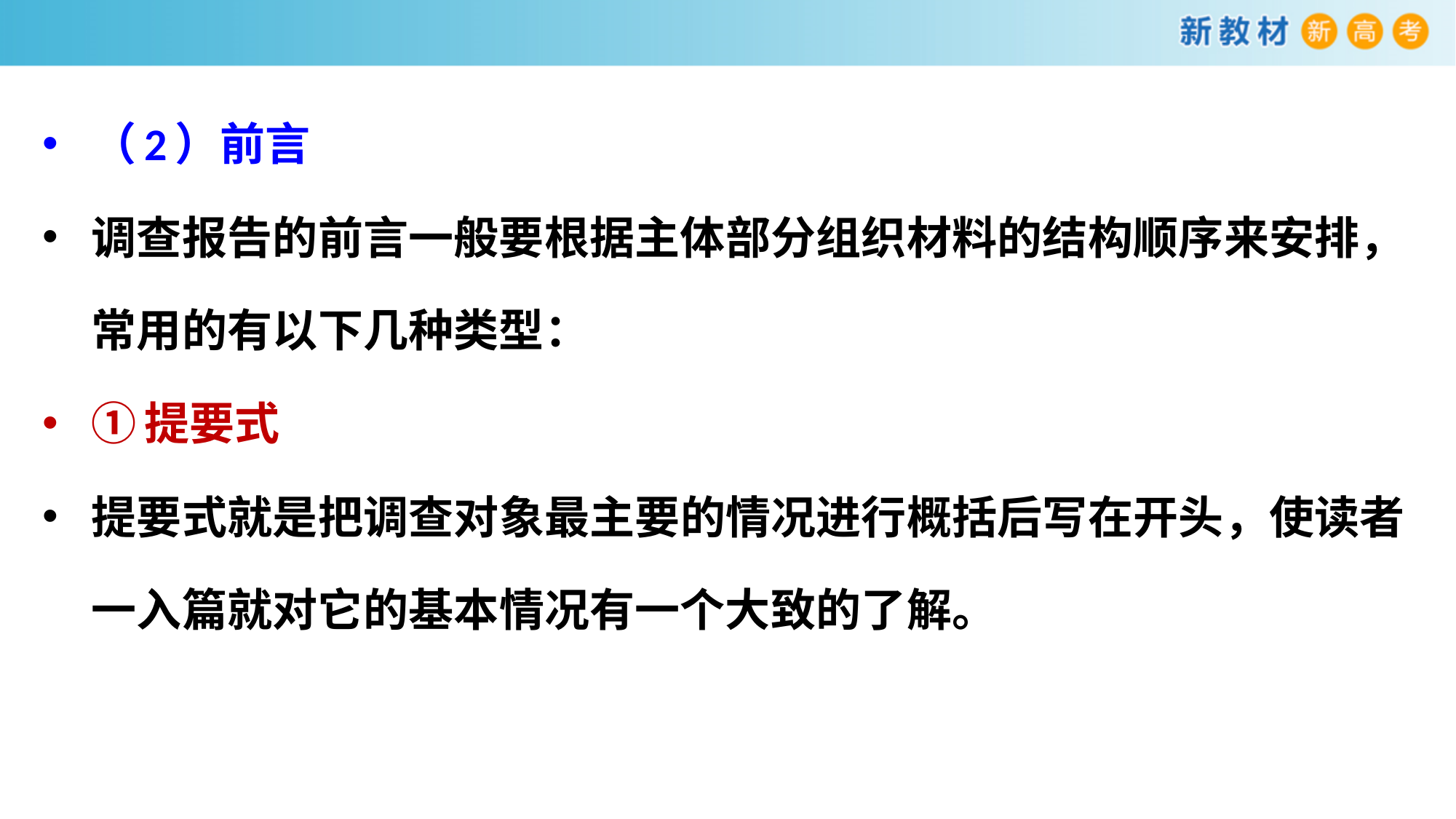

（2）前言
调查报告的前言一般要根据主体部分组织材料的结构顺序来安排，常用的有以下几种类型：
①提要式
提要式就是把调查对象最主要的情况进行概括后写在开头，使读者一入篇就对它的基本情况有一个大致的了解。